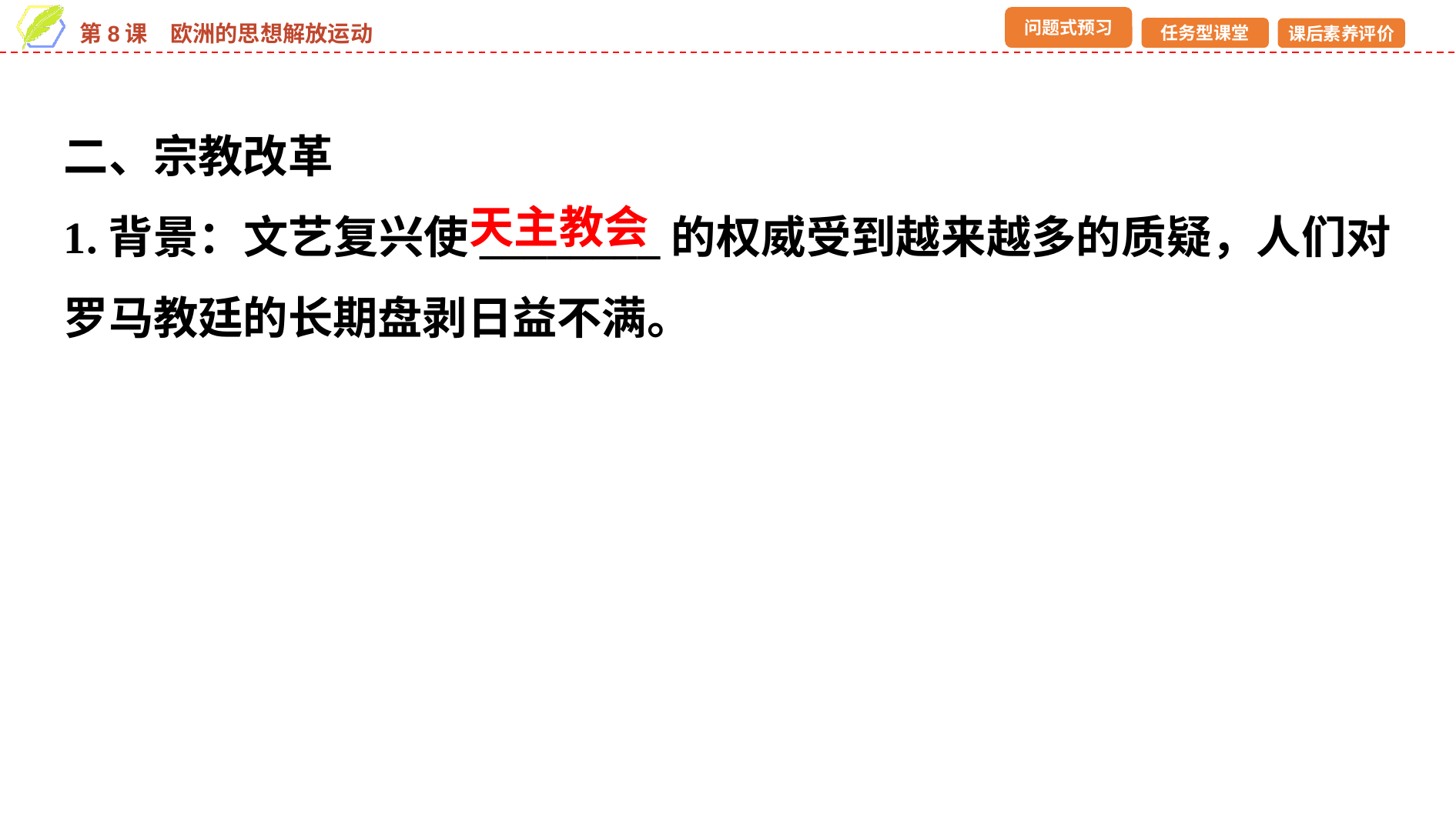

二、宗教改革
1.背景：文艺复兴使________的权威受到越来越多的质疑，人们对罗马教廷的长期盘剥日益不满。
天主教会